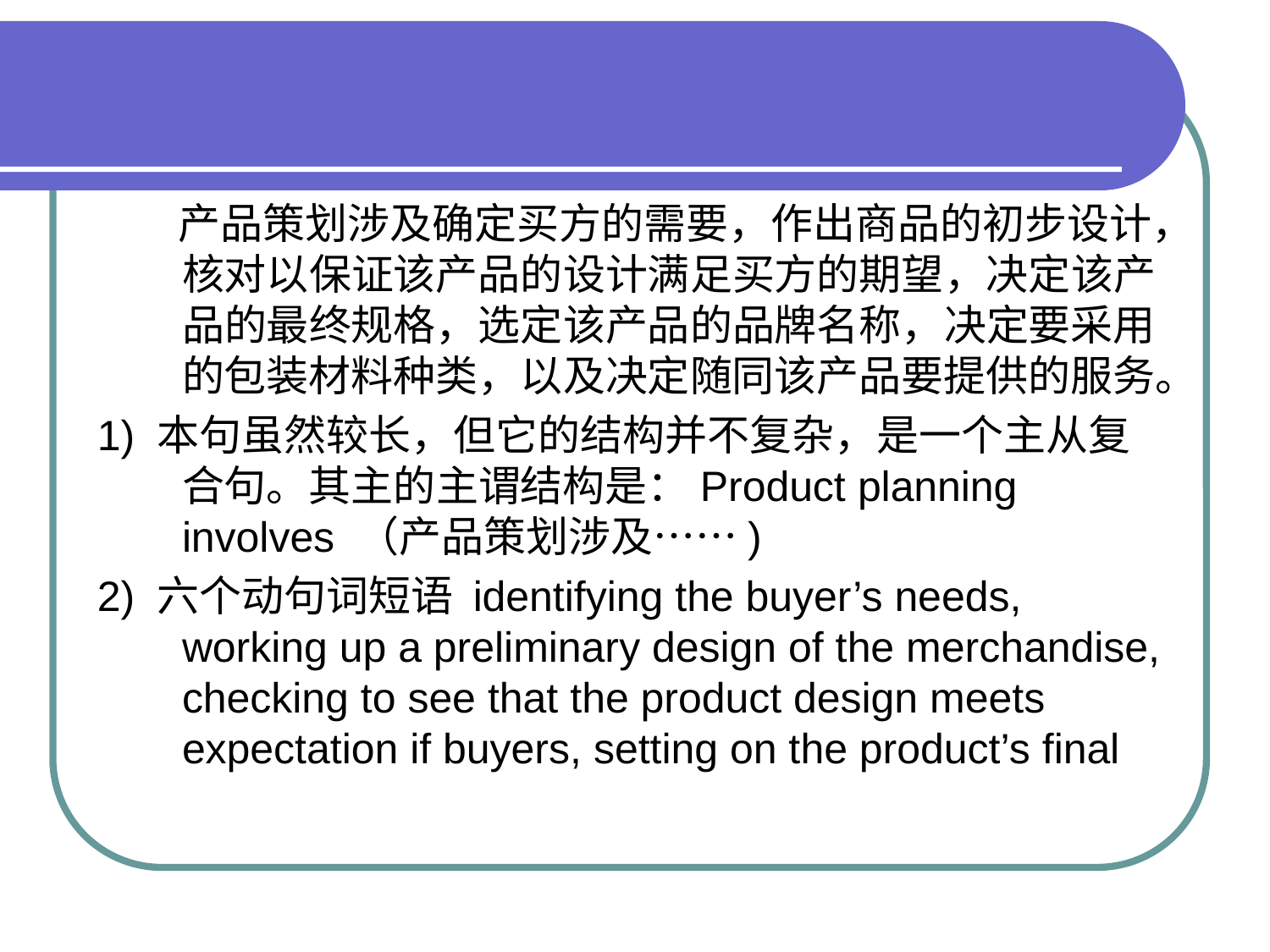

#
   　产品策划涉及确定买方的需要，作出商品的初步设计，核对以保证该产品的设计满足买方的期望，决定该产品的最终规格，选定该产品的品牌名称，决定要采用的包装材料种类，以及决定随同该产品要提供的服务。
1) 本句虽然较长，但它的结构并不复杂，是一个主从复合句。其主的主谓结构是：Product planning involves （产品策划涉及……)
2) 六个动句词短语 identifying the buyer’s needs, working up a preliminary design of the merchandise, checking to see that the product design meets expectation if buyers, setting on the product’s final